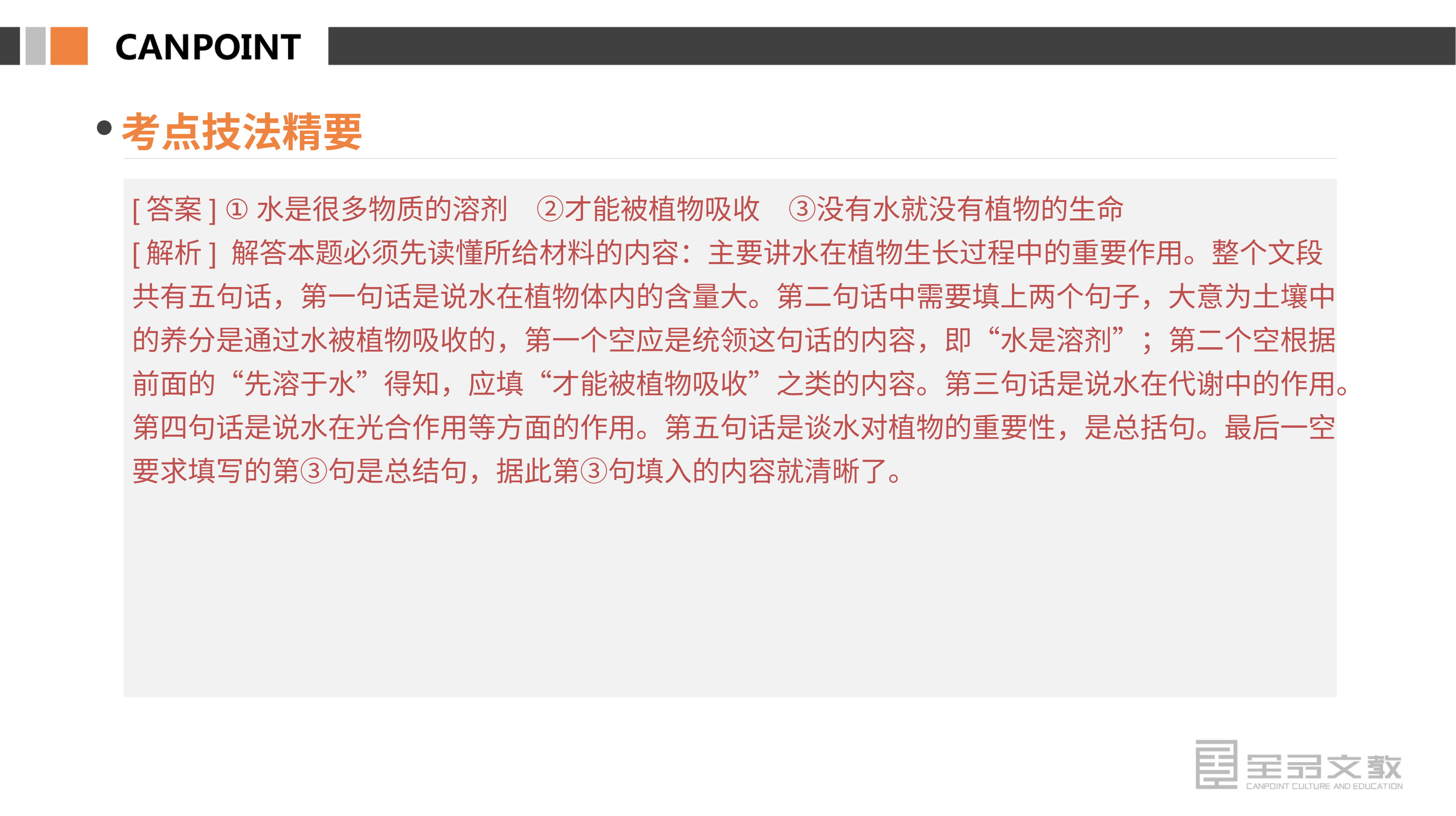

考点技法精要

[答案] ①水是很多物质的溶剂　②才能被植物吸收　③没有水就没有植物的生命
[解析] 解答本题必须先读懂所给材料的内容：主要讲水在植物生长过程中的重要作用。整个文段共有五句话，第一句话是说水在植物体内的含量大。第二句话中需要填上两个句子，大意为土壤中的养分是通过水被植物吸收的，第一个空应是统领这句话的内容，即“水是溶剂”；第二个空根据前面的“先溶于水”得知，应填“才能被植物吸收”之类的内容。第三句话是说水在代谢中的作用。第四句话是说水在光合作用等方面的作用。第五句话是谈水对植物的重要性，是总括句。最后一空要求填写的第③句是总结句，据此第③句填入的内容就清晰了。